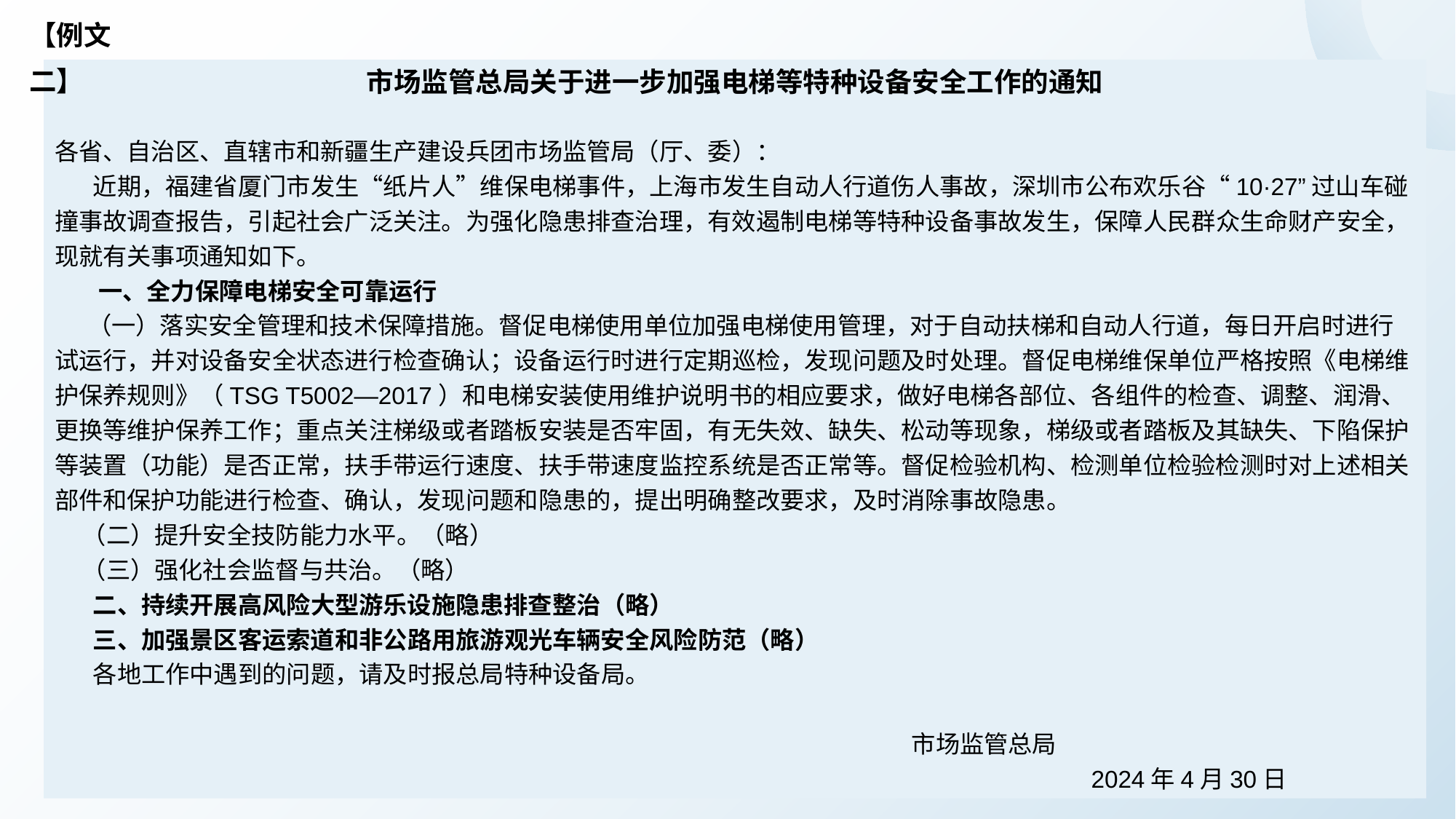

【例文二】
市场监管总局关于进一步加强电梯等特种设备安全工作的通知

各省、自治区、直辖市和新疆生产建设兵团市场监管局（厅、委）：
      近期，福建省厦门市发生“纸片人”维保电梯事件，上海市发生自动人行道伤人事故，深圳市公布欢乐谷“10·27”过山车碰撞事故调查报告，引起社会广泛关注。为强化隐患排查治理，有效遏制电梯等特种设备事故发生，保障人民群众生命财产安全，现就有关事项通知如下。
       一、全力保障电梯安全可靠运行
     （一）落实安全管理和技术保障措施。督促电梯使用单位加强电梯使用管理，对于自动扶梯和自动人行道，每日开启时进行试运行，并对设备安全状态进行检查确认；设备运行时进行定期巡检，发现问题及时处理。督促电梯维保单位严格按照《电梯维护保养规则》（TSG T5002—2017）和电梯安装使用维护说明书的相应要求，做好电梯各部位、各组件的检查、调整、润滑、更换等维护保养工作；重点关注梯级或者踏板安装是否牢固，有无失效、缺失、松动等现象，梯级或者踏板及其缺失、下陷保护等装置（功能）是否正常，扶手带运行速度、扶手带速度监控系统是否正常等。督促检验机构、检测单位检验检测时对上述相关部件和保护功能进行检查、确认，发现问题和隐患的，提出明确整改要求，及时消除事故隐患。
    （二）提升安全技防能力水平。（略）
    （三）强化社会监督与共治。（略）
      二、持续开展高风险大型游乐设施隐患排查整治（略）
      三、加强景区客运索道和非公路用旅游观光车辆安全风险防范（略）
      各地工作中遇到的问题，请及时报总局特种设备局。

                                                                                                                                                            市场监管总局
                                                                                                                                                          2024年4月30日